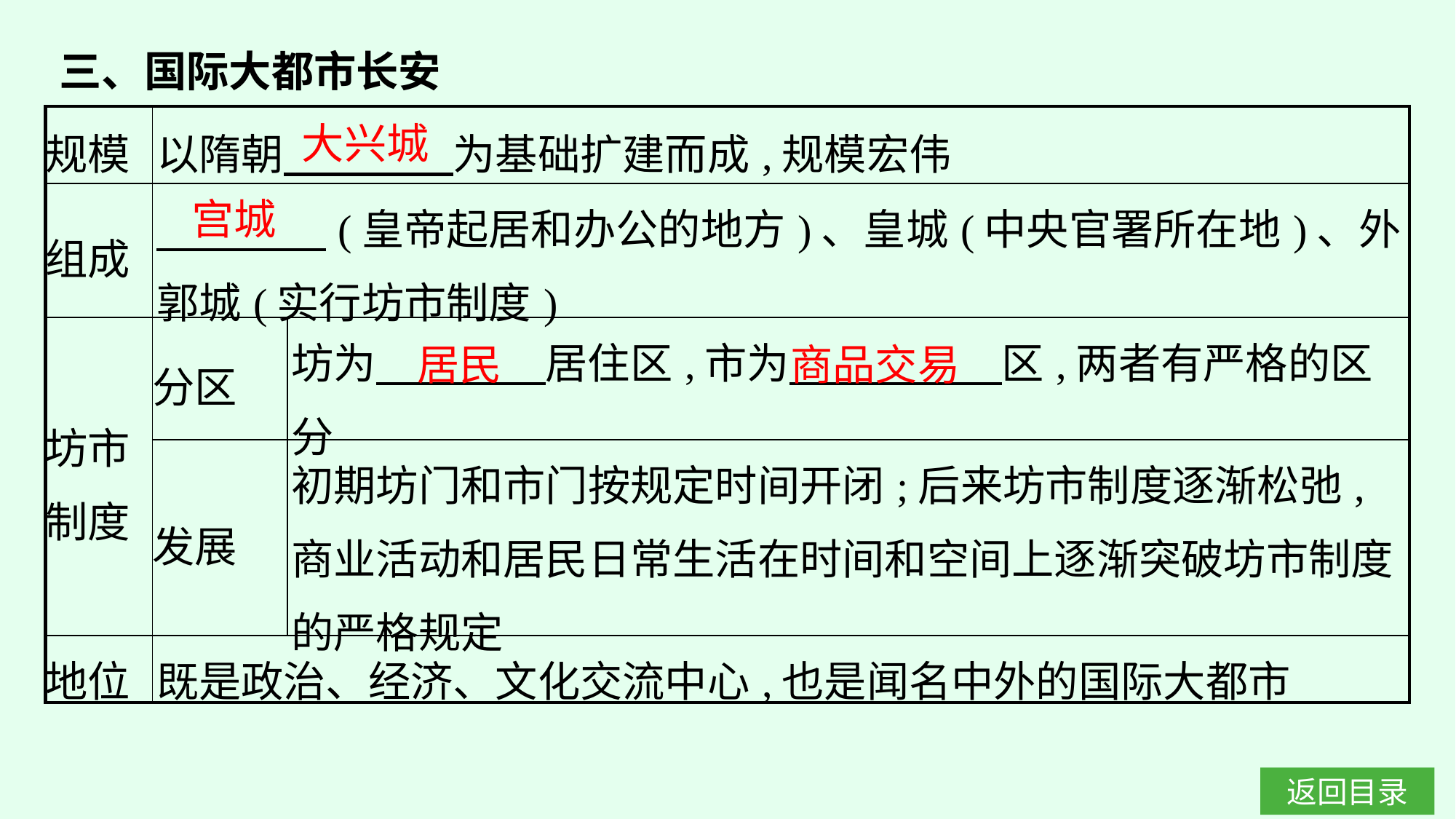

三、国际大都市长安
| 规模 | 以隋朝　　　　为基础扩建而成,规模宏伟 |  |
| --- | --- | --- |
| 组成 | (皇帝起居和办公的地方)、皇城(中央官署所在地)、外郭城(实行坊市制度) |  |
| 坊市 制度 | 分区 | 坊为　　　　居住区,市为　　　　　区,两者有严格的区分 |
|  | 发展 | 初期坊门和市门按规定时间开闭;后来坊市制度逐渐松弛,商业活动和居民日常生活在时间和空间上逐渐突破坊市制度的严格规定 |
| 地位 | 既是政治、经济、文化交流中心,也是闻名中外的国际大都市 |  |
大兴城
宫城
居民
商品交易